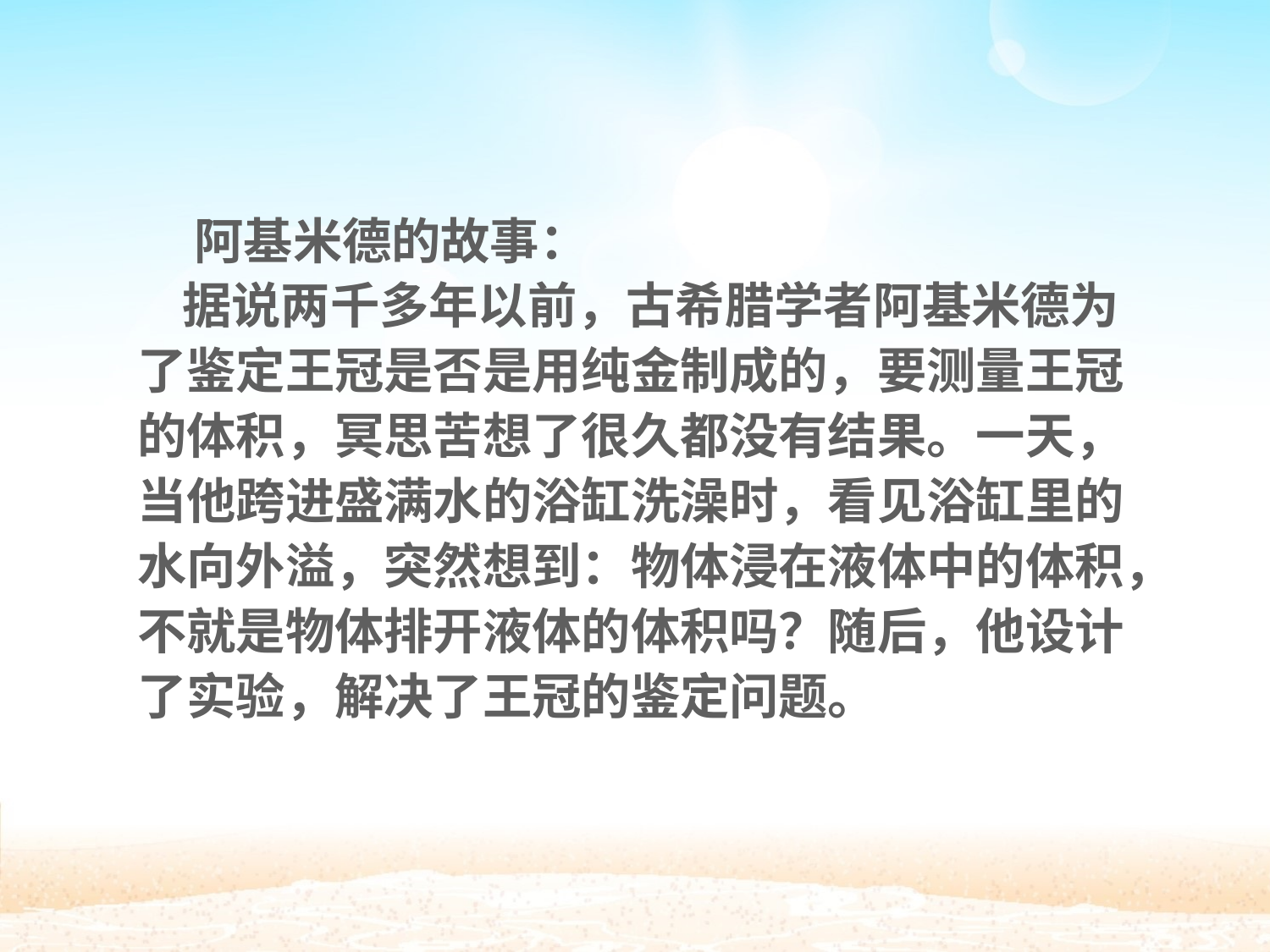

# 阿基米德的故事： 据说两千多年以前，古希腊学者阿基米德为了鉴定王冠是否是用纯金制成的，要测量王冠的体积，冥思苦想了很久都没有结果。一天，当他跨进盛满水的浴缸洗澡时，看见浴缸里的水向外溢，突然想到：物体浸在液体中的体积，不就是物体排开液体的体积吗？随后，他设计了实验，解决了王冠的鉴定问题。